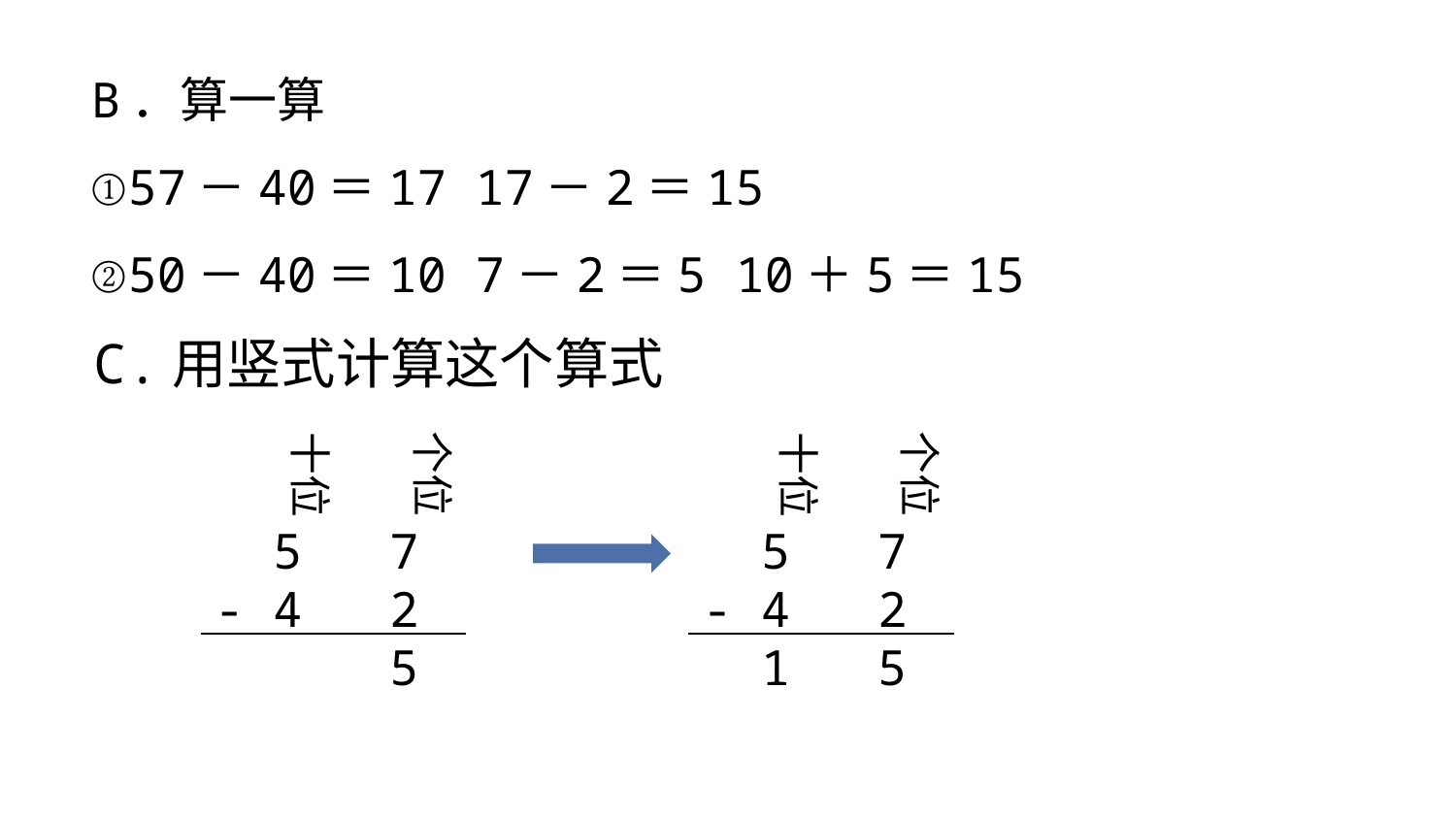

B．算一算
①57－40＝17 17－2＝15
②50－40＝10 7－2＝5 10＋5＝15
C.用竖式计算这个算式
个位
十位
  5   7
- 4   2
      5
个位
十位
  5   7
- 4   2
  1   5